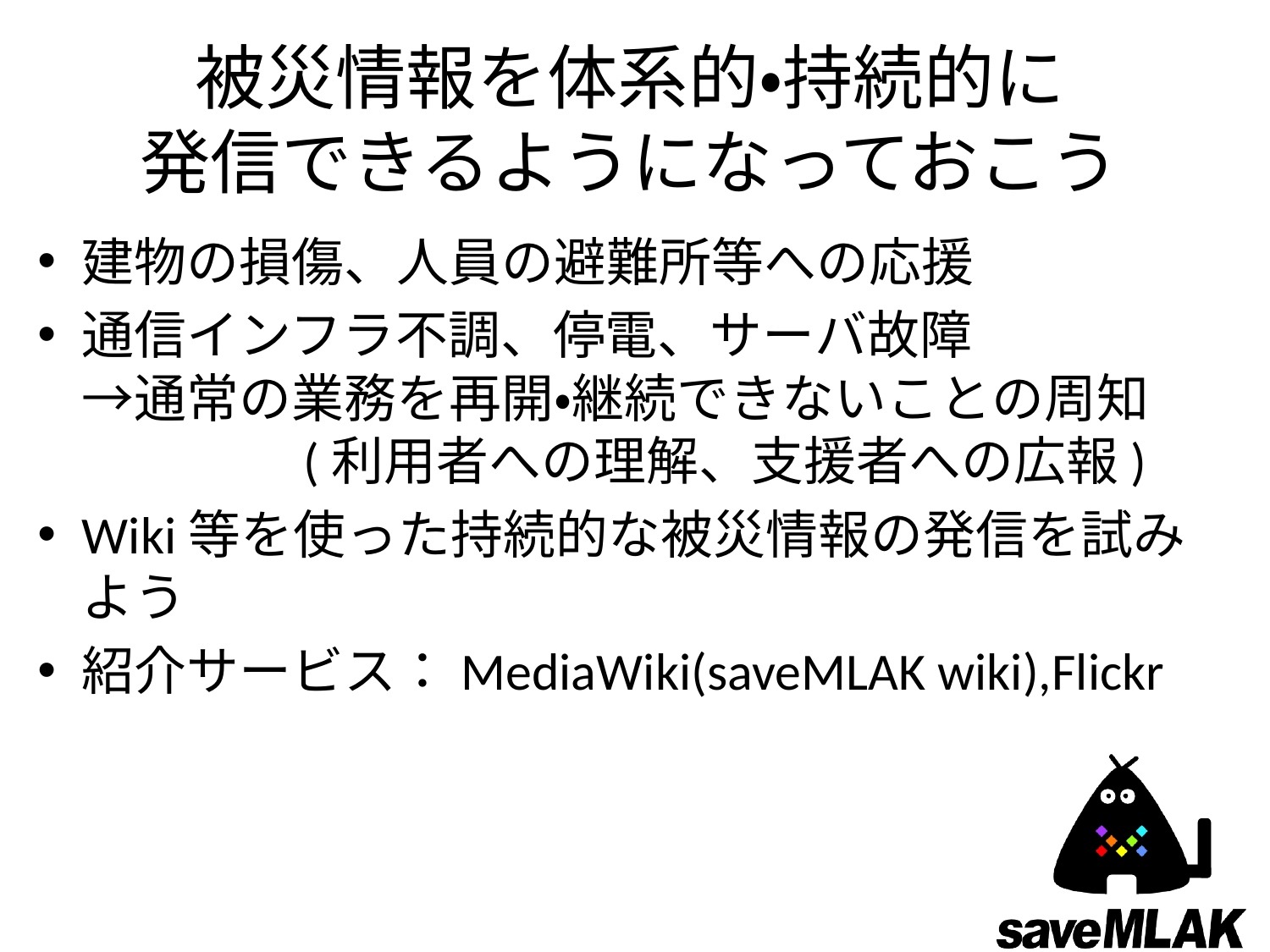

# 被災情報を体系的・持続的に 発信できるようになっておこう
建物の損傷、人員の避難所等への応援
通信インフラ不調、停電、サーバ故障
→通常の業務を再開・継続できないことの周知
　　　　(利用者への理解、支援者への広報)
Wiki等を使った持続的な被災情報の発信を試みよう
紹介サービス：MediaWiki(saveMLAK wiki),Flickr